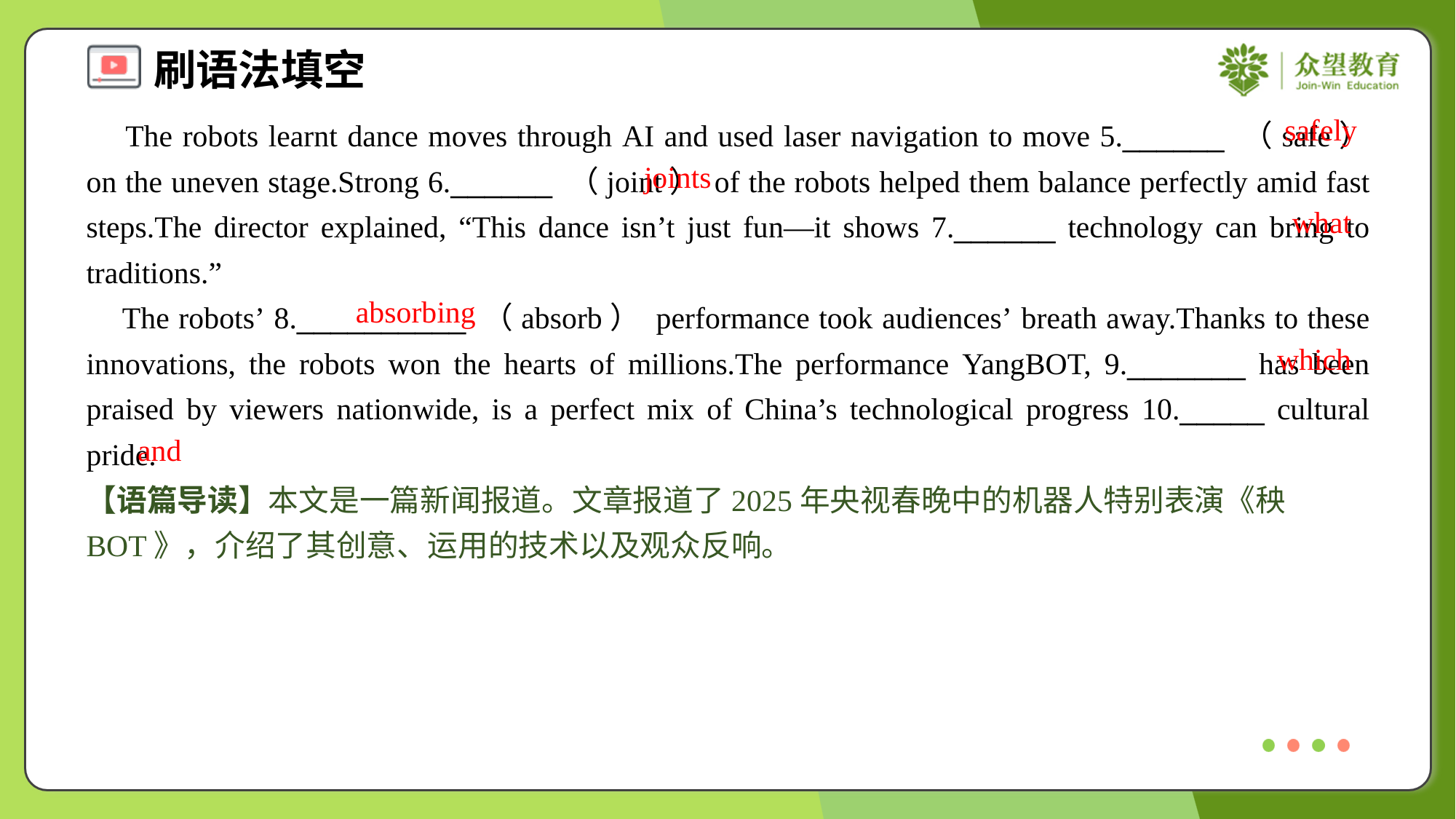

safely
    The robots learnt dance moves through AI and used laser navigation to move 5.______ （safe） on the uneven stage.Strong 6.______ （joint） of the robots helped them balance perfectly amid fast steps.The director explained, “This dance isn’t just fun—it shows 7.______ technology can bring to traditions.”
    The robots’ 8.__________ （absorb） performance took audiences’ breath away.Thanks to these innovations, the robots won the hearts of millions.The performance YangBOT, 9._______ has been praised by viewers nationwide, is a perfect mix of China’s technological progress 10._____ cultural pride.#1.4
joints
what
absorbing
which
and
【语篇导读】本文是一篇新闻报道。文章报道了2025年央视春晚中的机器人特别表演《秧BOT》，介绍了其创意、运用的技术以及观众反响。